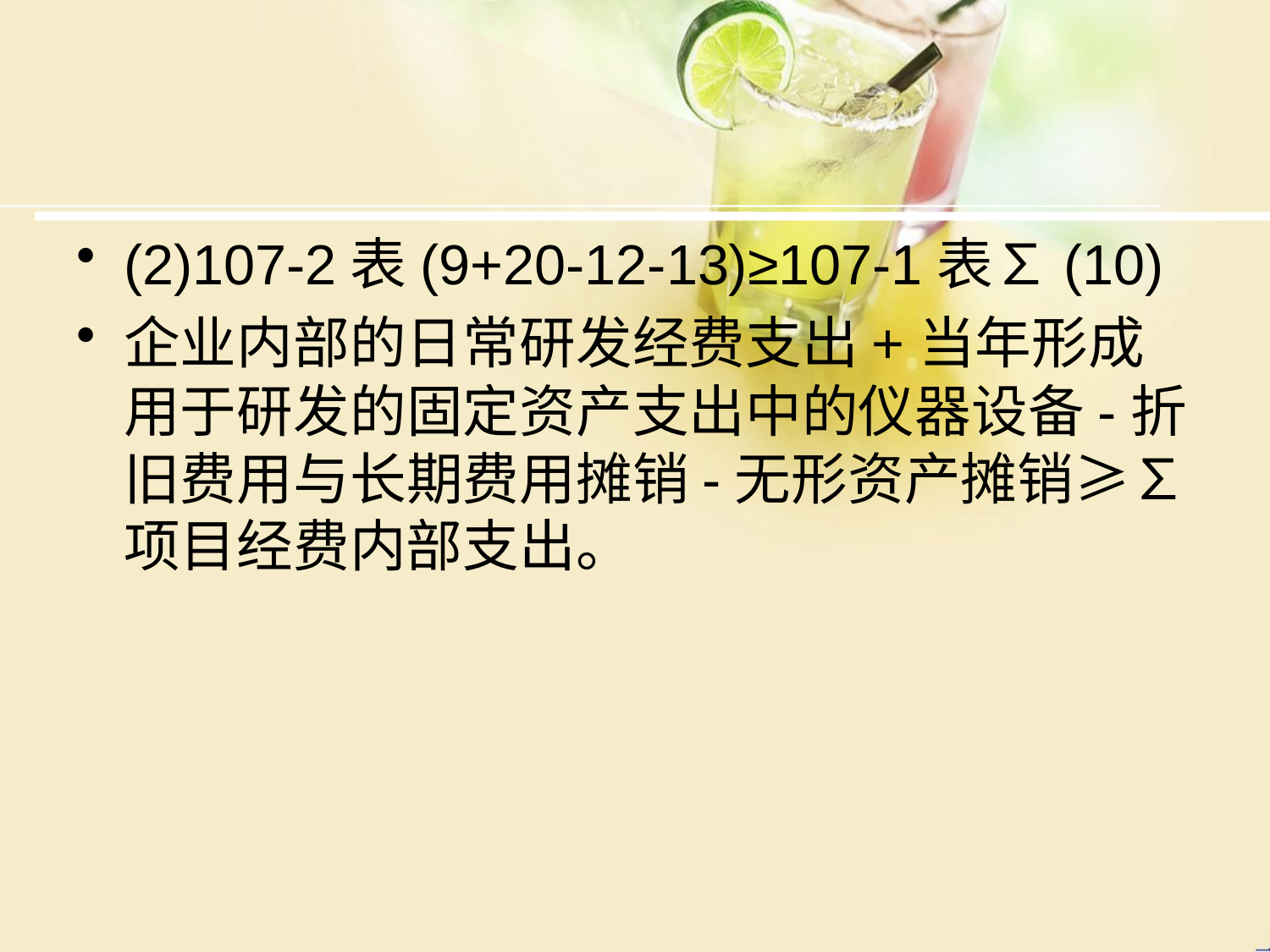

#
(2)107-2表(9+20-12-13)≥107-1表∑(10)
企业内部的日常研发经费支出+当年形成用于研发的固定资产支出中的仪器设备-折旧费用与长期费用摊销-无形资产摊销≥∑项目经费内部支出。